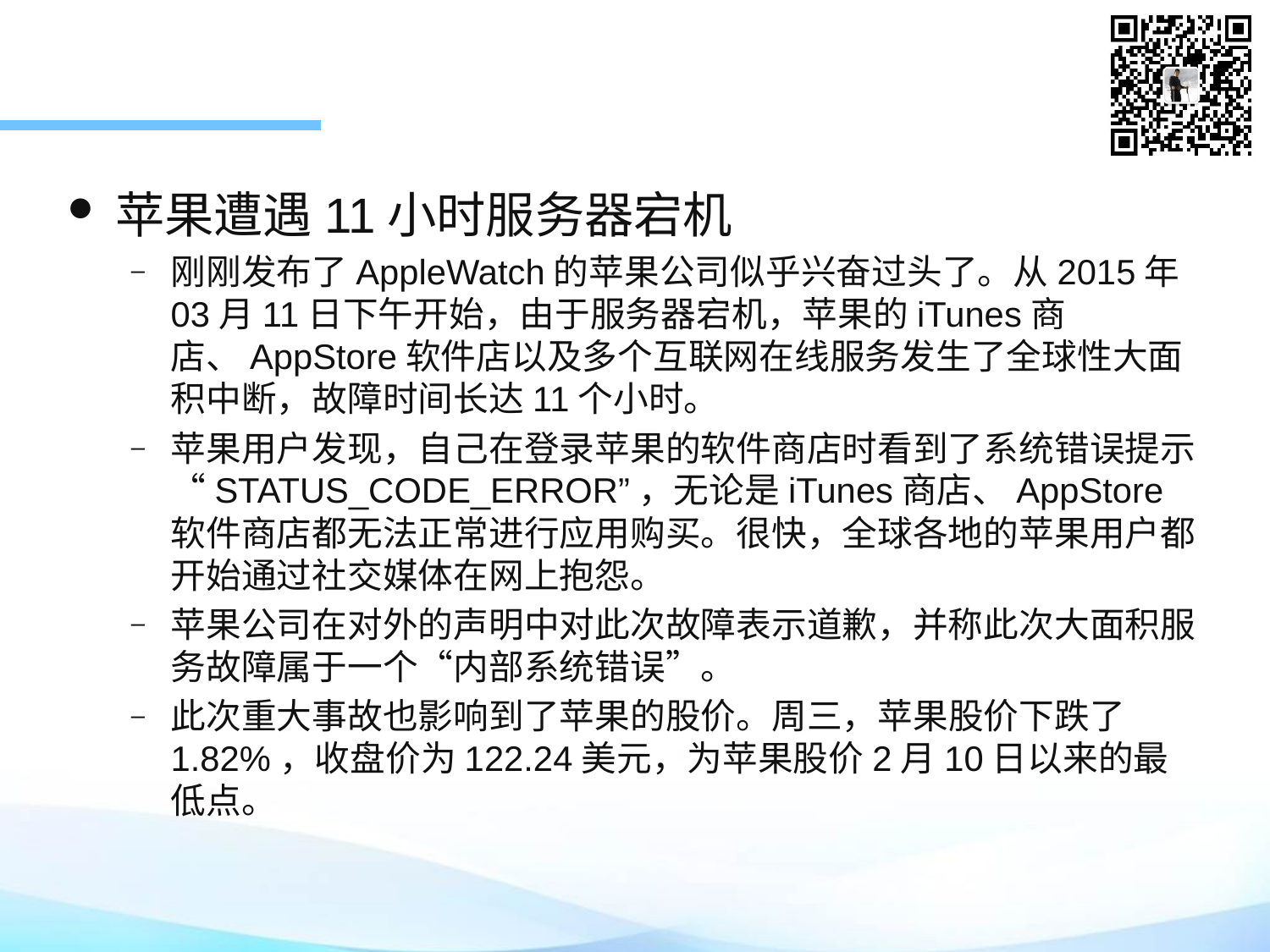

苹果遭遇11小时服务器宕机
刚刚发布了AppleWatch的苹果公司似乎兴奋过头了。从2015年03月11日下午开始，由于服务器宕机，苹果的iTunes商店、AppStore软件店以及多个互联网在线服务发生了全球性大面积中断，故障时间长达11个小时。
苹果用户发现，自己在登录苹果的软件商店时看到了系统错误提示“STATUS_CODE_ERROR”，无论是iTunes商店、AppStore软件商店都无法正常进行应用购买。很快，全球各地的苹果用户都开始通过社交媒体在网上抱怨。
苹果公司在对外的声明中对此次故障表示道歉，并称此次大面积服务故障属于一个“内部系统错误”。
此次重大事故也影响到了苹果的股价。周三，苹果股价下跌了1.82%，收盘价为122.24美元，为苹果股价2月10日以来的最低点。